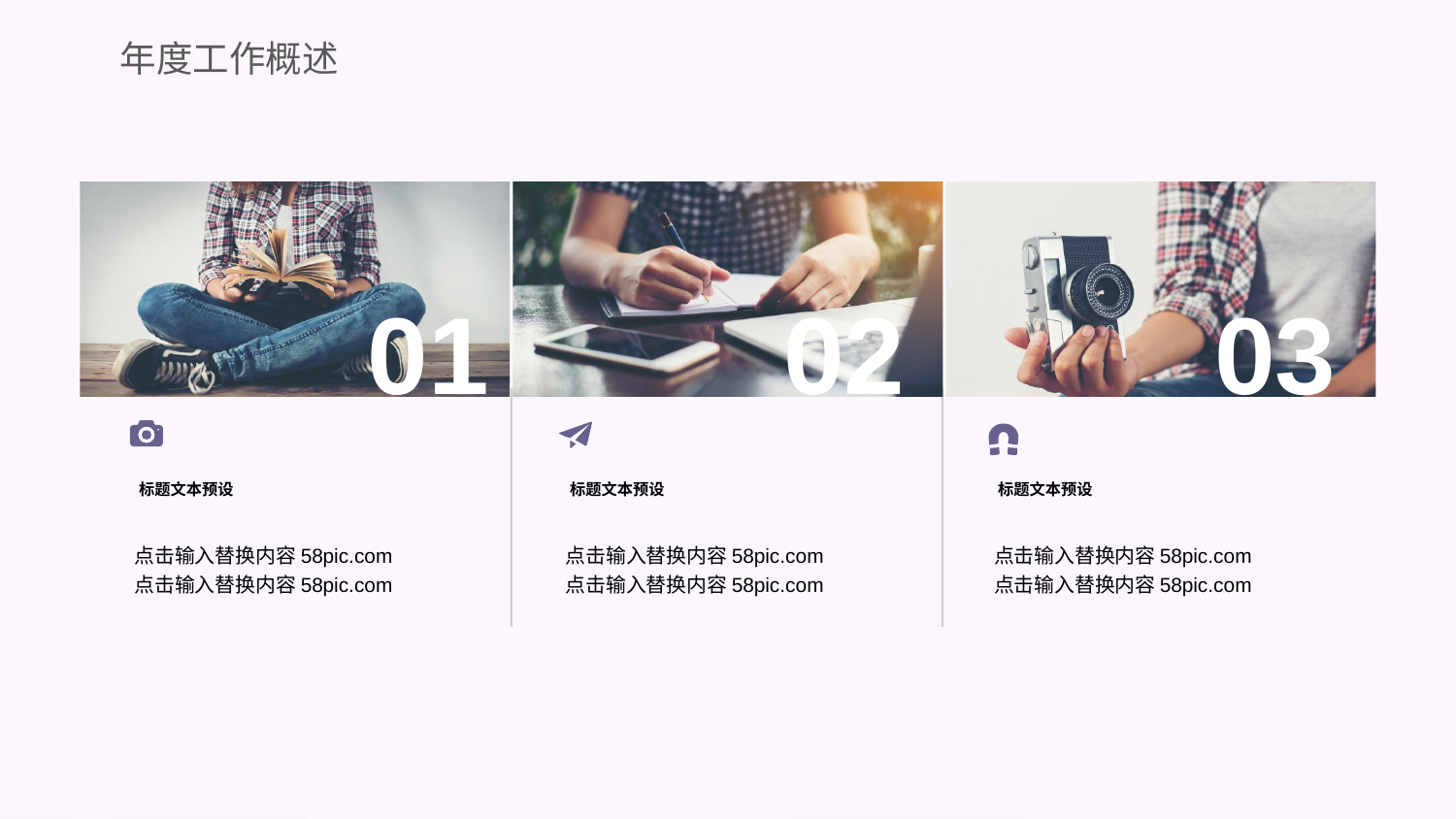

年度工作概述

01
02
03

标题文本预设
标题文本预设
标题文本预设
点击输入替换内容58pic.com
点击输入替换内容58pic.com
点击输入替换内容58pic.com
点击输入替换内容58pic.com
点击输入替换内容58pic.com
点击输入替换内容58pic.com